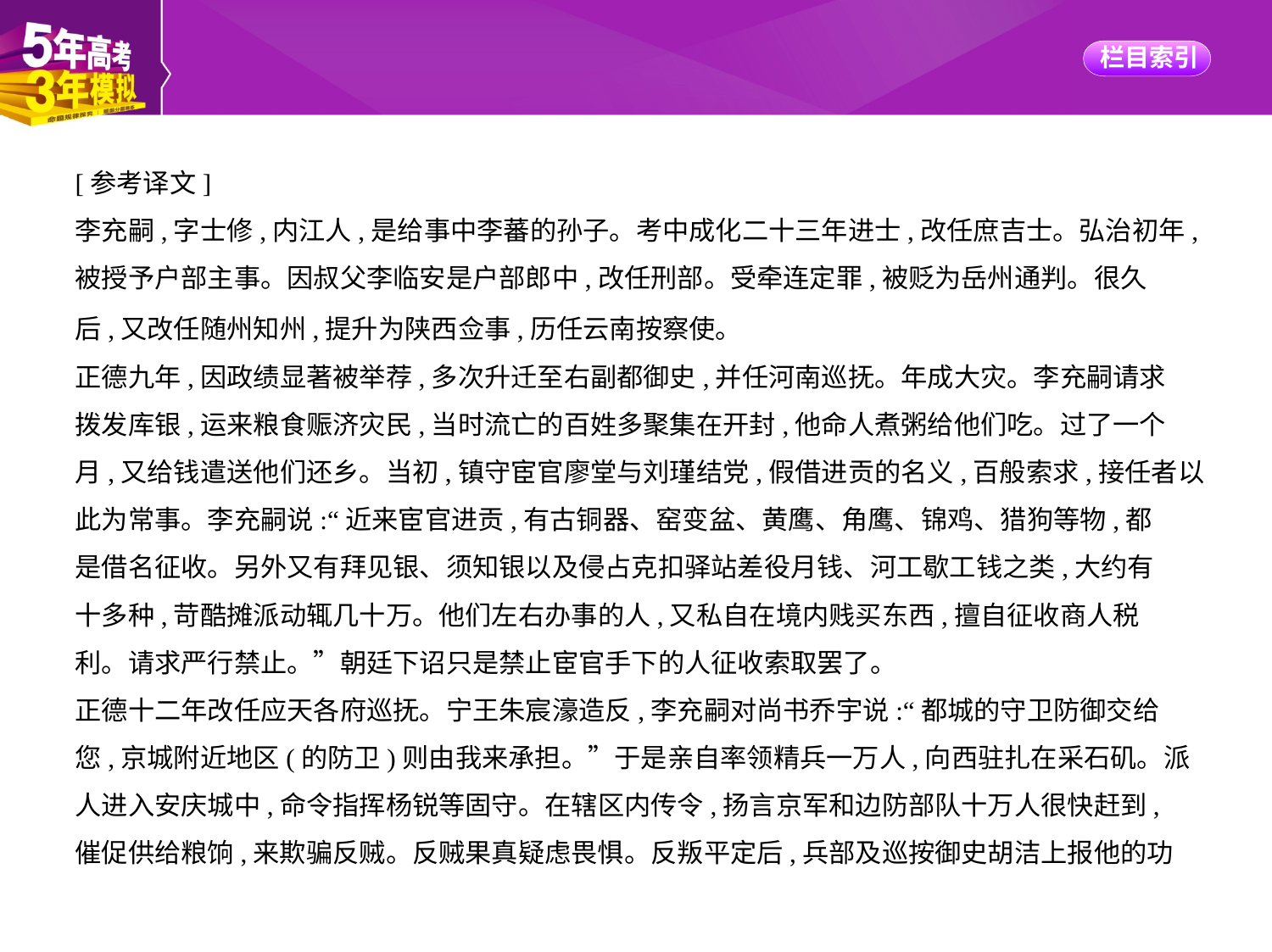

[参考译文]
李充嗣,字士修,内江人,是给事中李蕃的孙子。考中成化二十三年进士,改任庶吉士。弘治初年,
被授予户部主事。因叔父李临安是户部郎中,改任刑部。受牵连定罪,被贬为岳州通判。很久
后,又改任随州知州,提升为陕西佥事,历任云南按察使。
正德九年,因政绩显著被举荐,多次升迁至右副都御史,并任河南巡抚。年成大灾。李充嗣请求
拨发库银,运来粮食赈济灾民,当时流亡的百姓多聚集在开封,他命人煮粥给他们吃。过了一个
月,又给钱遣送他们还乡。当初,镇守宦官廖堂与刘瑾结党,假借进贡的名义,百般索求,接任者以
此为常事。李充嗣说:“近来宦官进贡,有古铜器、窑变盆、黄鹰、角鹰、锦鸡、猎狗等物,都
是借名征收。另外又有拜见银、须知银以及侵占克扣驿站差役月钱、河工歇工钱之类,大约有
十多种,苛酷摊派动辄几十万。他们左右办事的人,又私自在境内贱买东西,擅自征收商人税
利。请求严行禁止。”朝廷下诏只是禁止宦官手下的人征收索取罢了。
正德十二年改任应天各府巡抚。宁王朱宸濠造反,李充嗣对尚书乔宇说:“都城的守卫防御交给
您,京城附近地区(的防卫)则由我来承担。”于是亲自率领精兵一万人,向西驻扎在采石矶。派
人进入安庆城中,命令指挥杨锐等固守。在辖区内传令,扬言京军和边防部队十万人很快赶到,
催促供给粮饷,来欺骗反贼。反贼果真疑虑畏惧。反叛平定后,兵部及巡按御史胡洁上报他的功